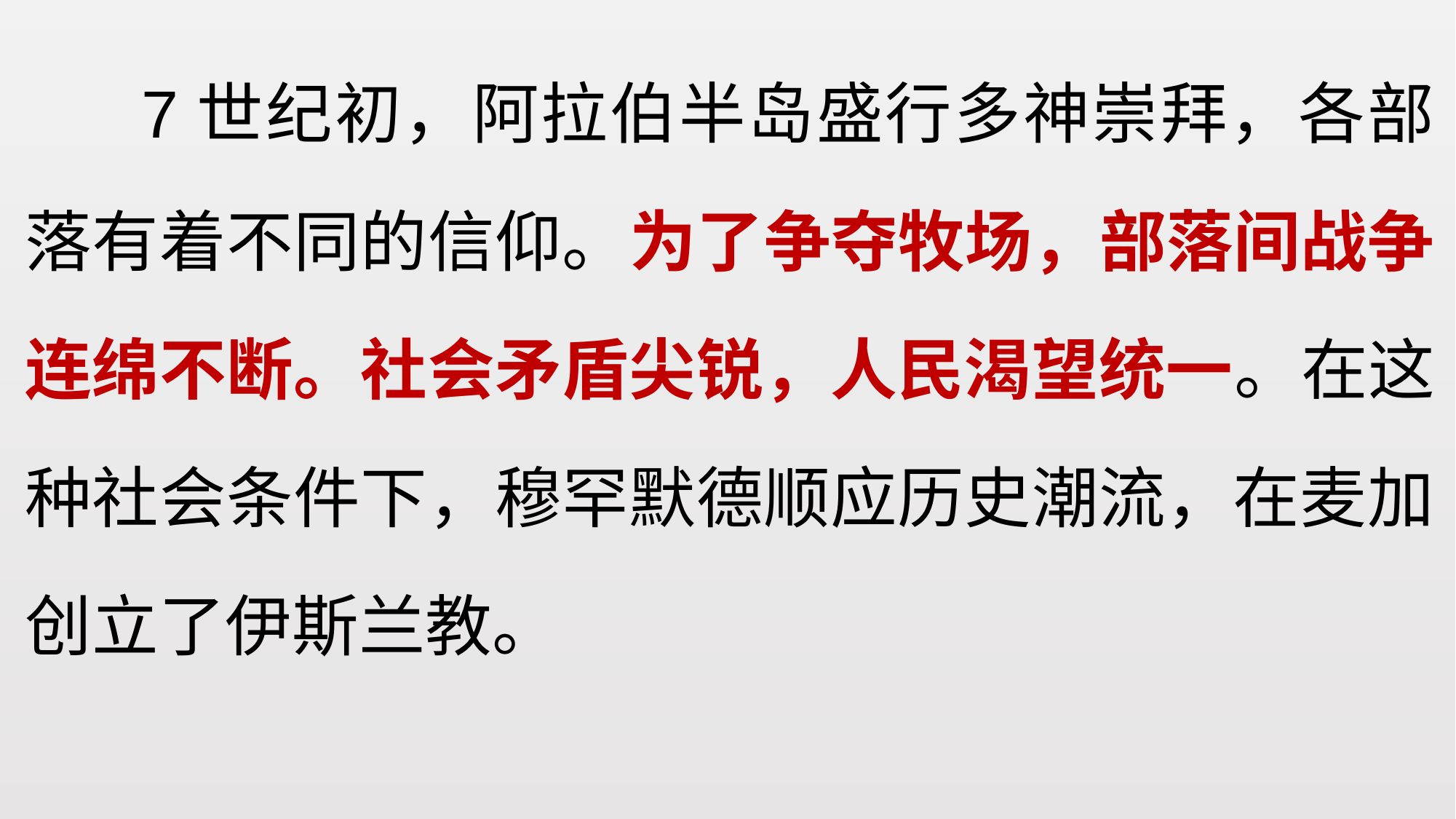

7世纪初，阿拉伯半岛盛行多神崇拜，各部落有着不同的信仰。为了争夺牧场，部落间战争连绵不断。社会矛盾尖锐，人民渴望统一。在这种社会条件下，穆罕默德顺应历史潮流，在麦加创立了伊斯兰教。